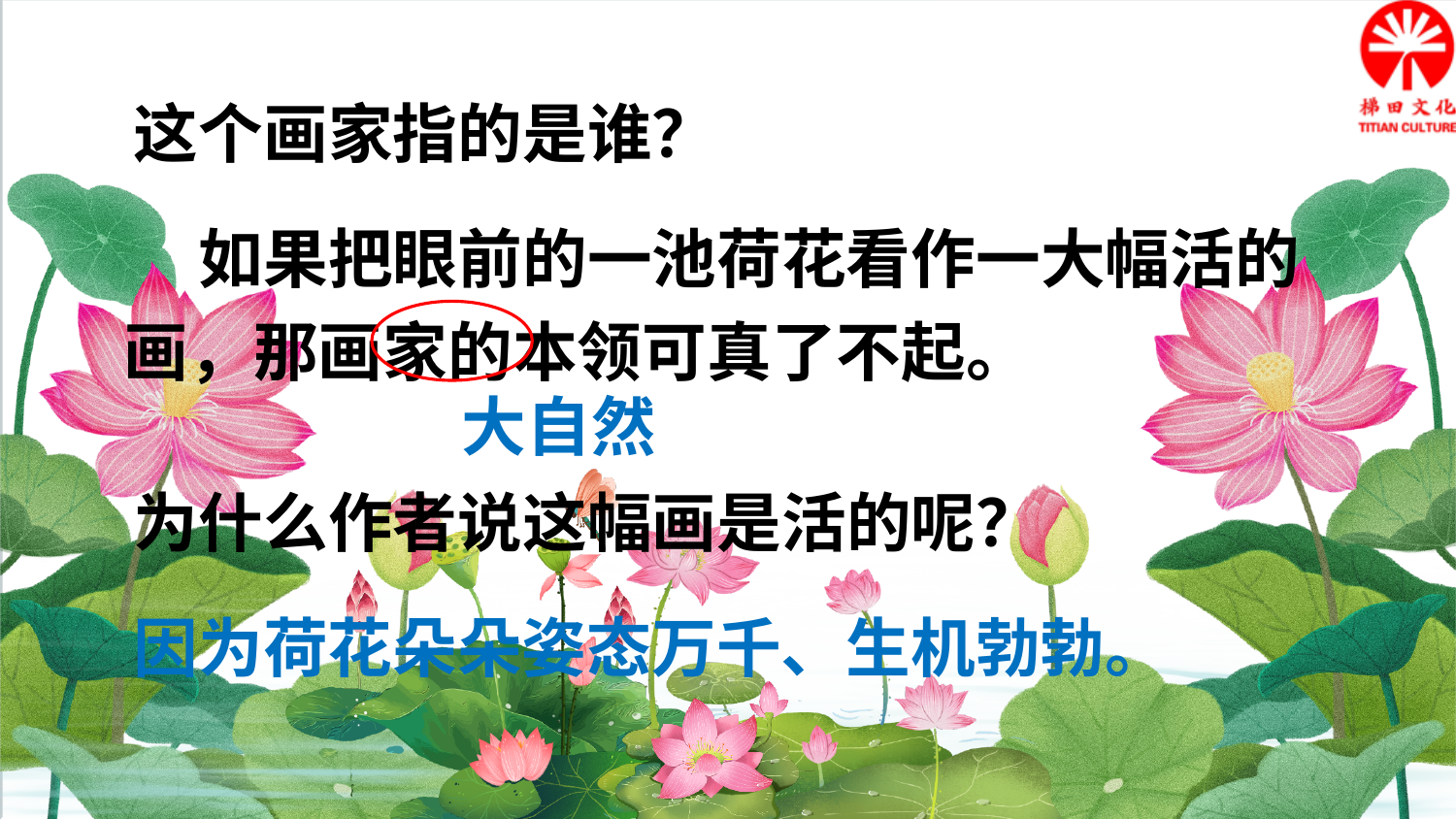

这个画家指的是谁？
    如果把眼前的一池荷花看作一大幅活的画，那画家的本领可真了不起。

大自然
为什么作者说这幅画是活的呢？
因为荷花朵朵姿态万千、生机勃勃。